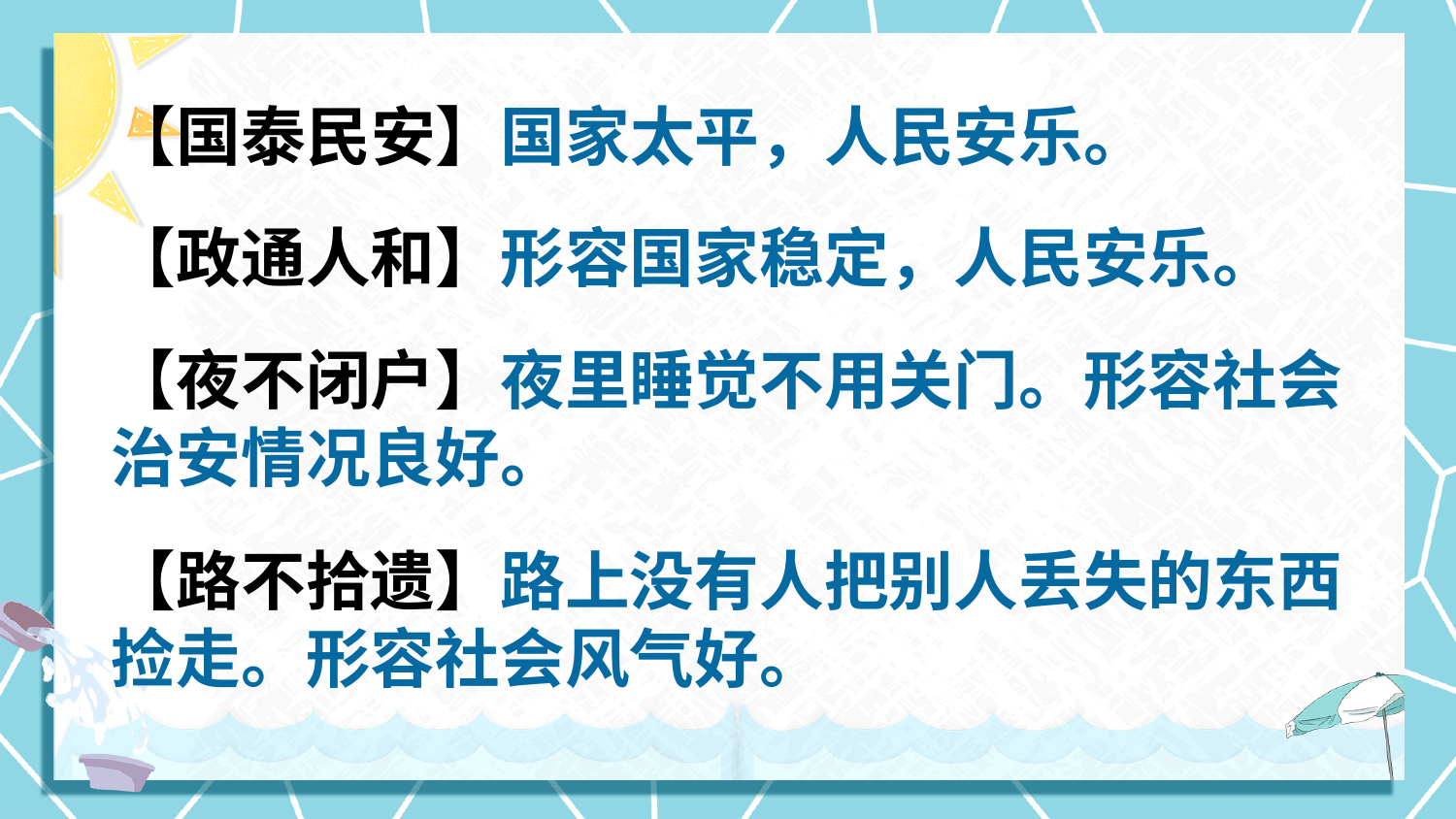

【国泰民安】国家太平，人民安乐。
【政通人和】形容国家稳定，人民安乐。
【夜不闭户】夜里睡觉不用关门。形容社会治安情况良好。
【路不拾遗】路上没有人把别人丢失的东西捡走。形容社会风气好。